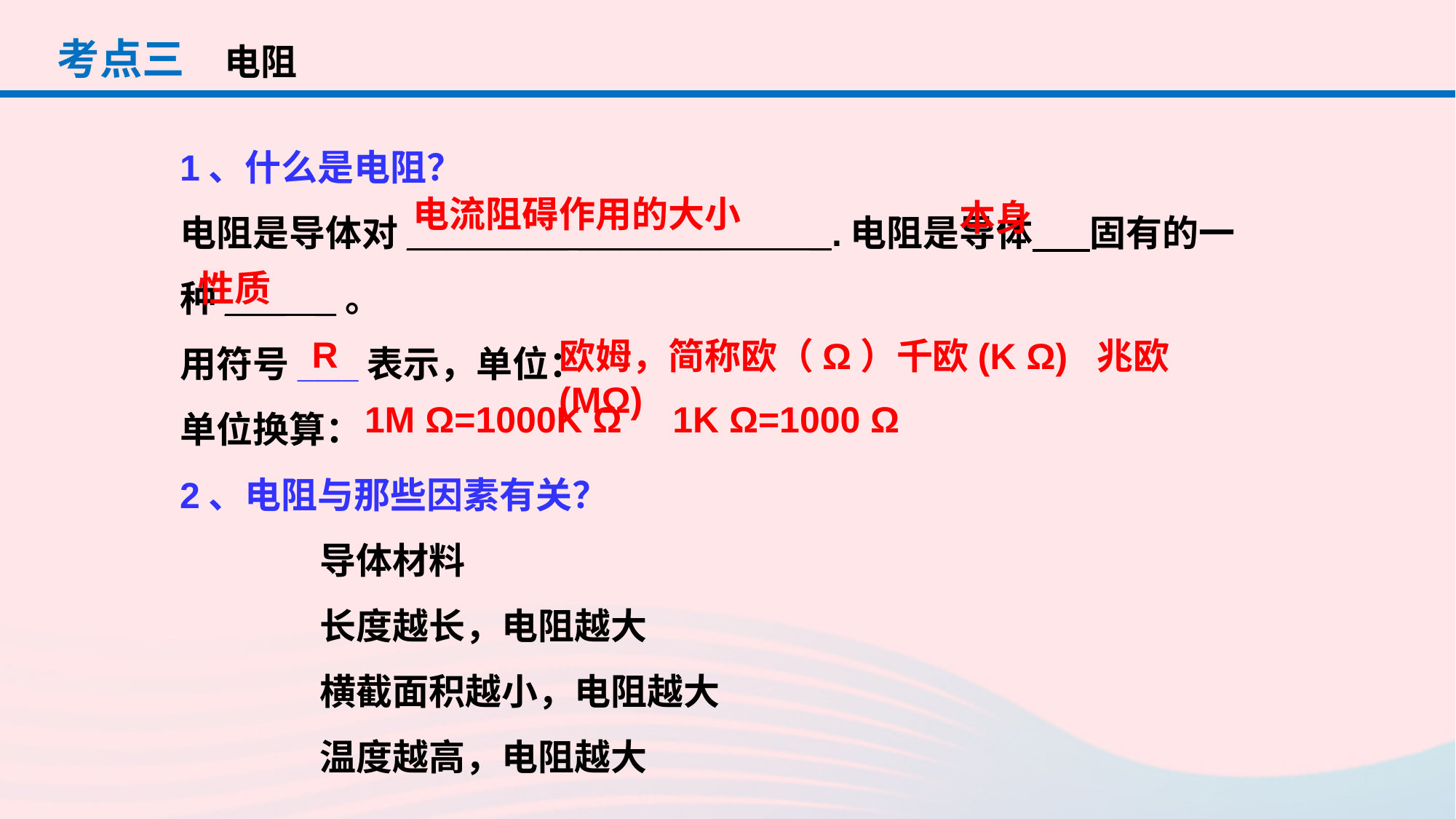

考点三
电阻
1、什么是电阻？
电阻是导体对________ _______         _.电阻是导体       固有的一种___   _。
用符号___表示，单位：
单位换算：
2、电阻与那些因素有关？
                导体材料
                长度越长，电阻越大
                横截面积越小，电阻越大
                温度越高，电阻越大
电流阻碍作用的大小
本身
性质
R
欧姆，简称欧（Ω）千欧(K Ω)  兆欧(MΩ)
1M Ω=1000K Ω     1K Ω=1000 Ω